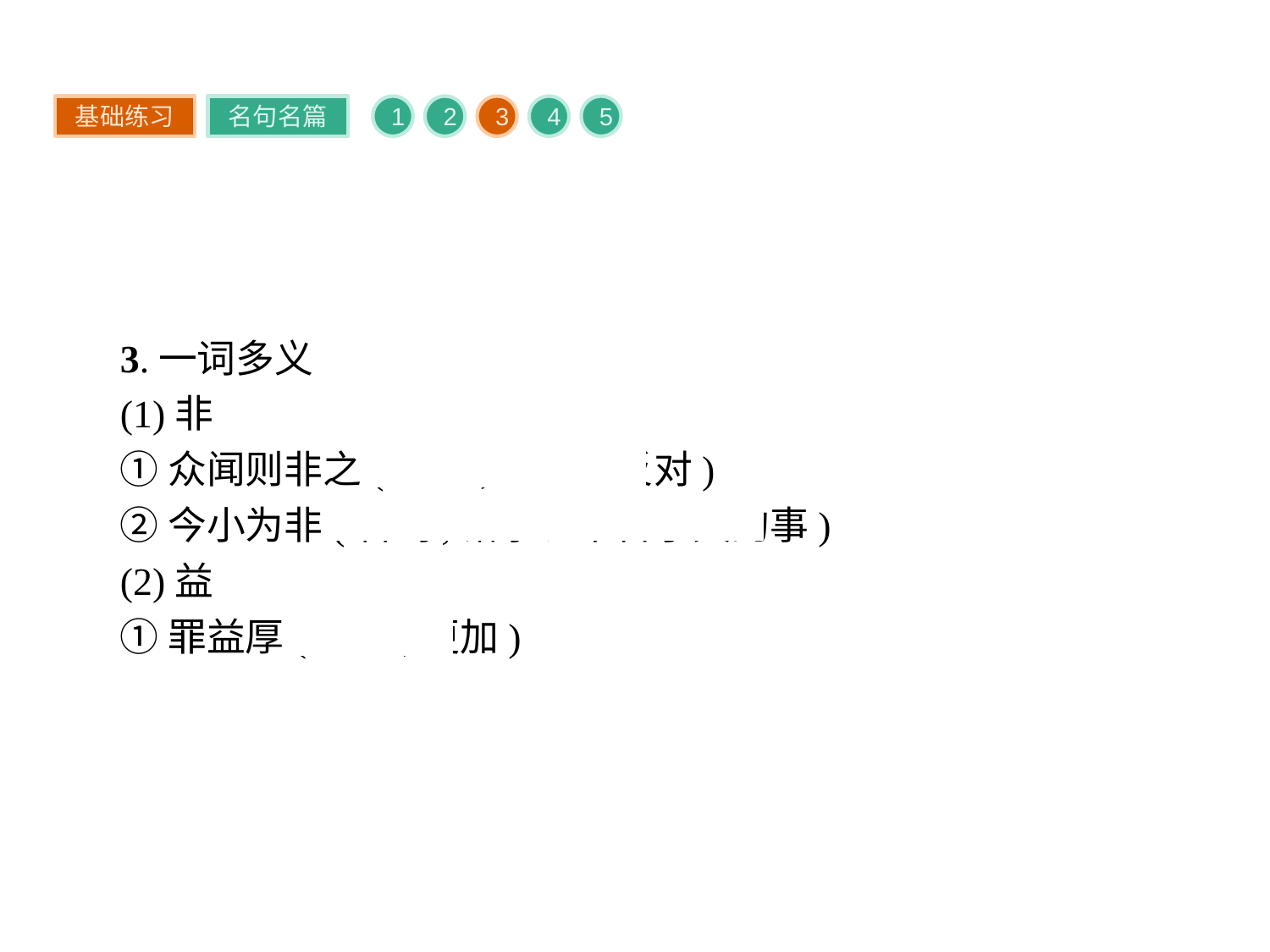

基础练习
名句名篇
1
2
3
4
5
3.一词多义
(1)非
①众闻则非之(动词,责怪、反对)
②今小为非(名词,错事、不合乎义的事)
(2)益
①罪益厚(副词,更加)